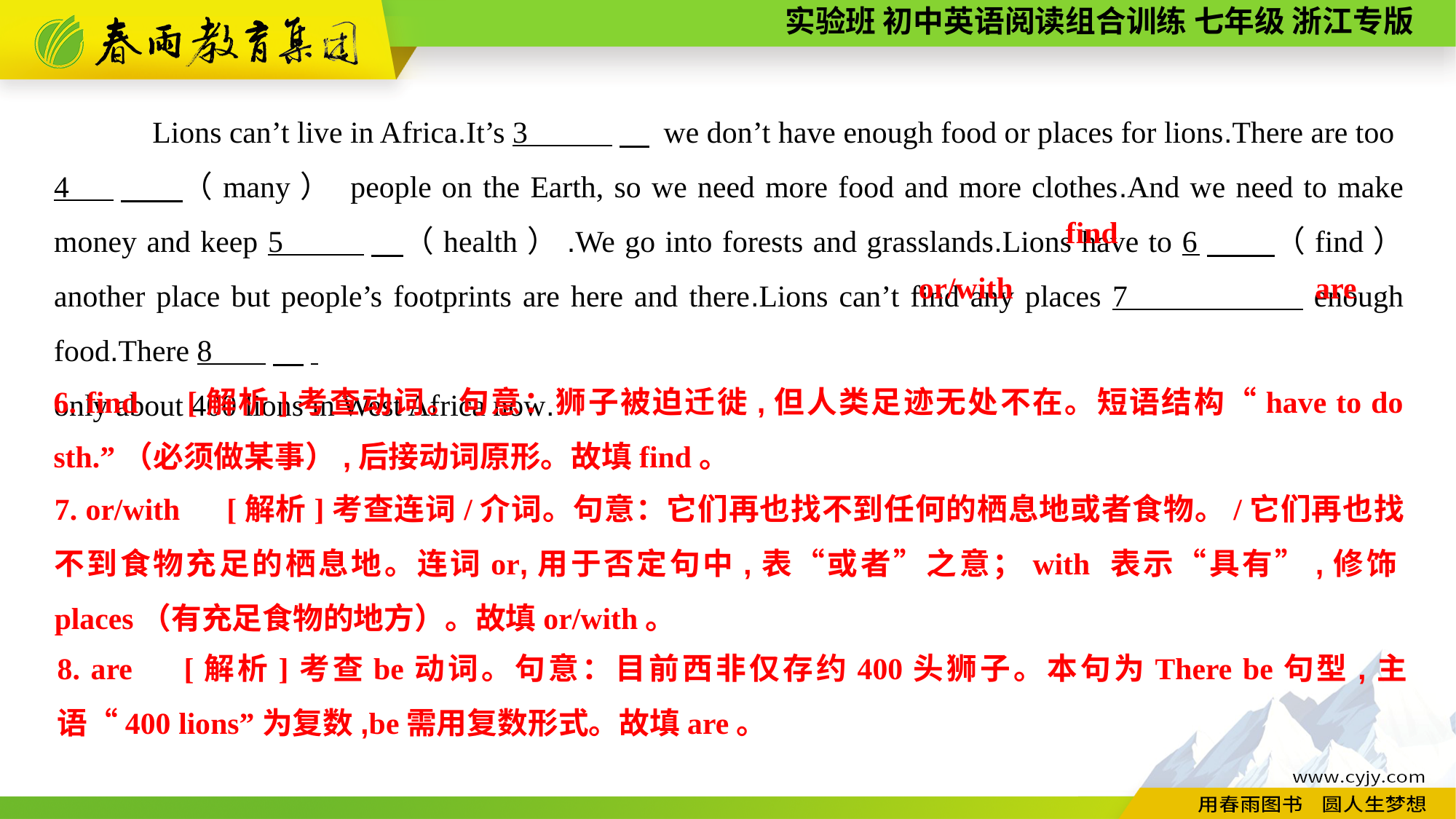

Lions can’t live in Africa.It’s 3           　 we don’t have enough food or places for lions.There are too
4    　   （many） people on the Earth, so we need more food and more clothes.And we need to make money and keep 5        　（health）.We go into forests and grasslands.Lions have to 6　    （find） another place but people’s footprints are here and there.Lions can’t find any places 7                 enough food.There 8       　.
only about 400 lions in West Africa now.
find
are
or/with
6. find　[解析]考查动词。句意：狮子被迫迁徙,但人类足迹无处不在。短语结构“have to do sth.”（必须做某事）,后接动词原形。故填find。
7. or/with　[解析]考查连词/介词。句意：它们再也找不到任何的栖息地或者食物。/它们再也找不到食物充足的栖息地。连词or,用于否定句中,表“或者”之意；with 表示“具有”,修饰places（有充足食物的地方）。故填or/with。
8. are　[解析]考查be动词。句意：目前西非仅存约400头狮子。本句为There be句型,主语“400 lions”为复数,be需用复数形式。故填are。